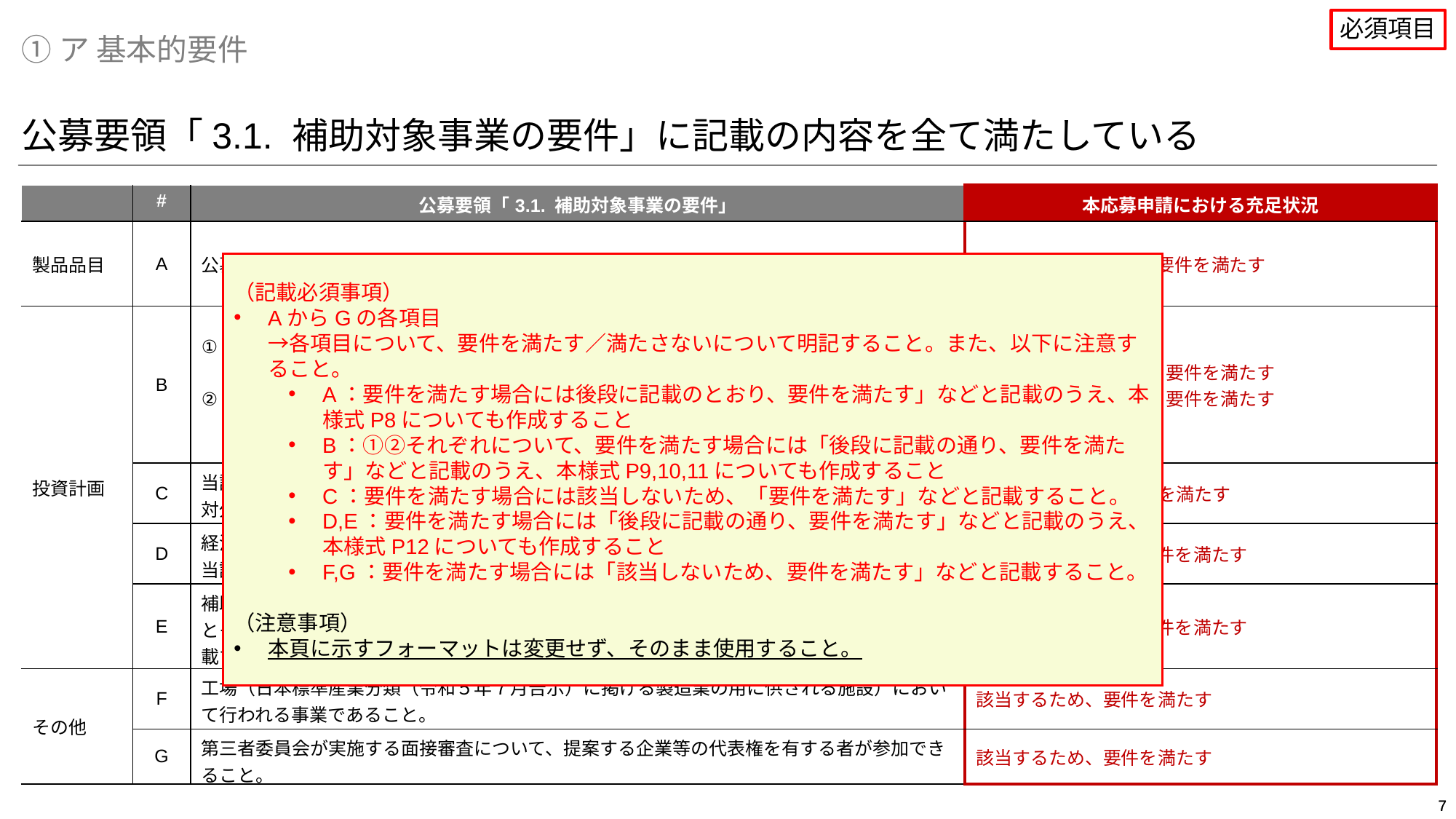

必須項目
①ア 基本的要件
公募要領「3.1. 補助対象事業の要件」に記載の内容を全て満たしている
|  | # | 公募要領「3.1. 補助対象事業の要件」 | 本応募申請における充足状況 |
| --- | --- | --- | --- |
| 製品品目 | A | 公募要領の表１に掲げる製品の生産に係る設備投資等を行う事業であること。 | 後段に記載のとおり、要件を満たす |
| 投資計画 | B | 間接補助事業によって得られる年間あたり製造能力の最低水準目標、生産開始年限は、公募要領の表２に記載されているものであること。 その際、CNの市場の広がりを見据え、世界トップクラスを目指し、2030年に向けた製造能力に関する野心的な目標を対外的に掲げていること。 | 後段に記載の通り、要件を満たす 後段に記載の通り、要件を満たす |
|  | C | 当該間接補助事業に係る投資計画について、原則として、採択決定日より前に投資の決定を対外発表した事業でないこと。 | 該当しないため、要件を満たす |
|  | D | 経済産業省がやむを得ないと認める事情が生じない限り、間接補助事業終了後５年間以上、当該製品の生産を継続すること。 | 後段に記載の通り、要件を満たす |
|  | E | 補助対象設備によって製造される全製品について、本事業の目的の用に供される製品の割合とそれ以外の事業の用に供される製品の割合の見込みを、間接補助事業終了後の５年間分記載すること。また、本事業の目的以外の用途について、具体的に記載すること。 | 後段に記載の通り、要件を満たす |
| その他 | F | 工場（日本標準産業分類（令和５年７月告示）に掲げる製造業の用に供される施設）において行われる事業であること。 | 該当するため、要件を満たす |
|  | G | 第三者委員会が実施する面接審査について、提案する企業等の代表権を有する者が参加できること。 | 該当するため、要件を満たす |
（記載必須事項）
AからGの各項目
→各項目について、要件を満たす／満たさないについて明記すること。また、以下に注意すること。
A：要件を満たす場合には後段に記載のとおり、要件を満たす」などと記載のうえ、本様式P8についても作成すること
B：①②それぞれについて、要件を満たす場合には「後段に記載の通り、要件を満たす」などと記載のうえ、本様式P9,10,11についても作成すること
C：要件を満たす場合には該当しないため、「要件を満たす」などと記載すること。
D,E：要件を満たす場合には「後段に記載の通り、要件を満たす」などと記載のうえ、本様式P12についても作成すること
F,G：要件を満たす場合には「該当しないため、要件を満たす」などと記載すること。

（注意事項）
本頁に示すフォーマットは変更せず、そのまま使用すること。